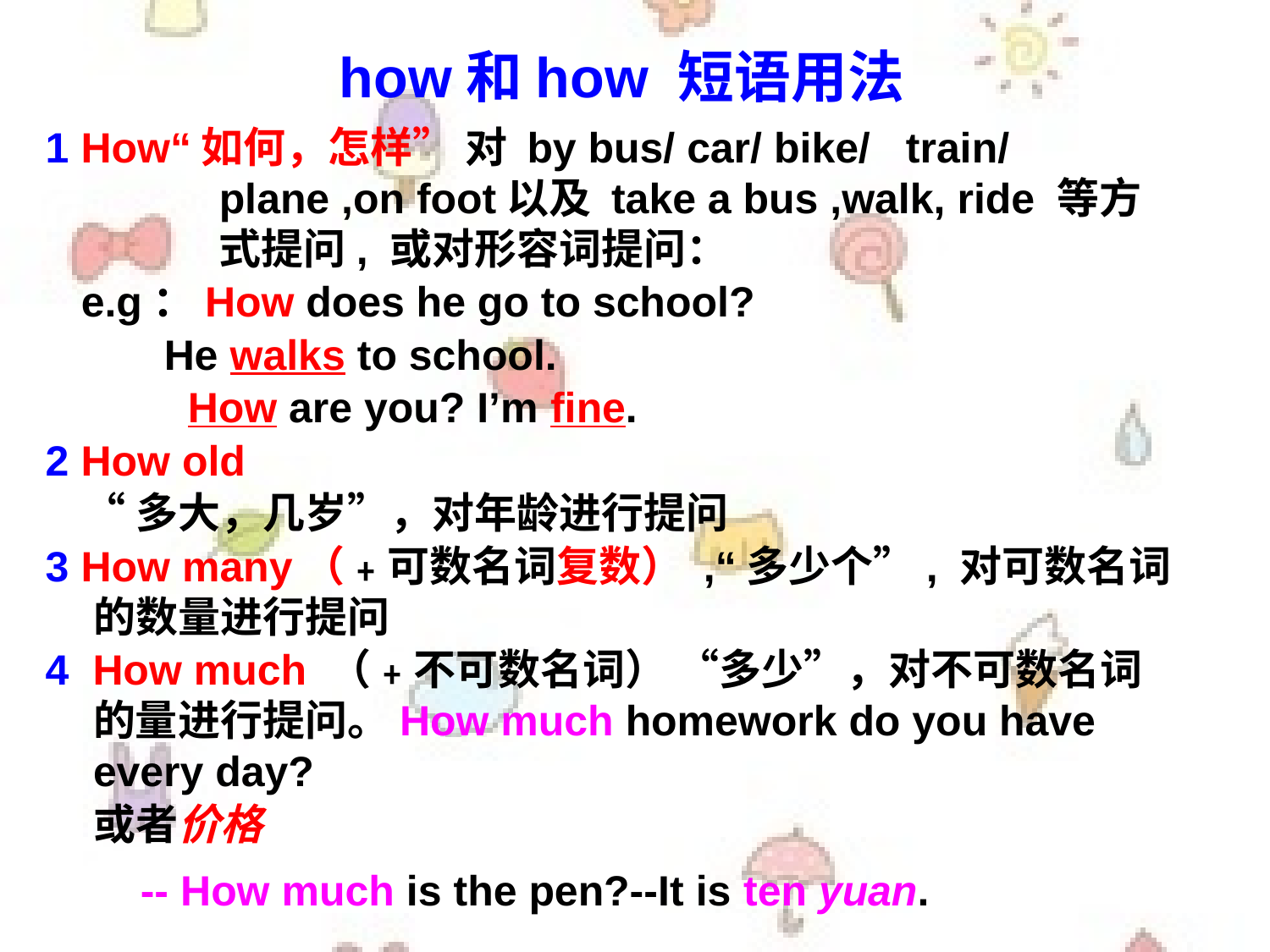

how和how 短语用法
1 How“如何，怎样” 对 by bus/ car/ bike/   train/ plane ,on foot以及 take a bus ,walk, ride 等方式提问, 或对形容词提问：
   e.g：How does he go to school?
          He walks to school.
            How are you? I’m fine.
2 How old
    “多大，几岁”，对年龄进行提问
3 How many（﹢可数名词复数） ,“多少个”, 对可数名词的数量进行提问
4  How much （﹢不可数名词） “多少”，对不可数名词的量进行提问。How much homework do you have every day?
    或者价格
        -- How much is the pen?--It is ten yuan.